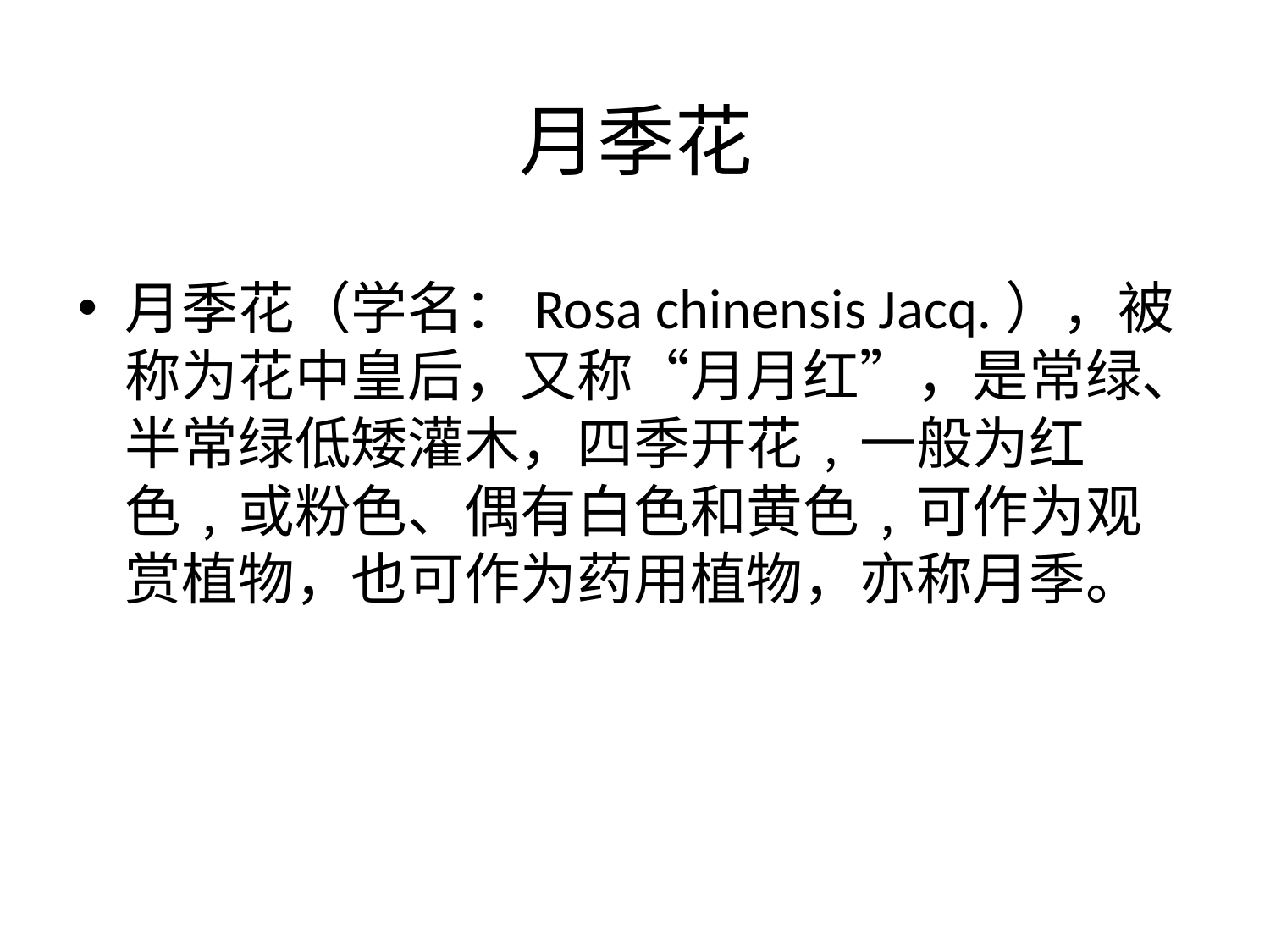

# 月季花
月季花（学名：Rosa chinensis Jacq.），被称为花中皇后，又称“月月红”，是常绿、半常绿低矮灌木，四季开花﹐一般为红色﹐或粉色、偶有白色和黄色﹐可作为观赏植物，也可作为药用植物，亦称月季。